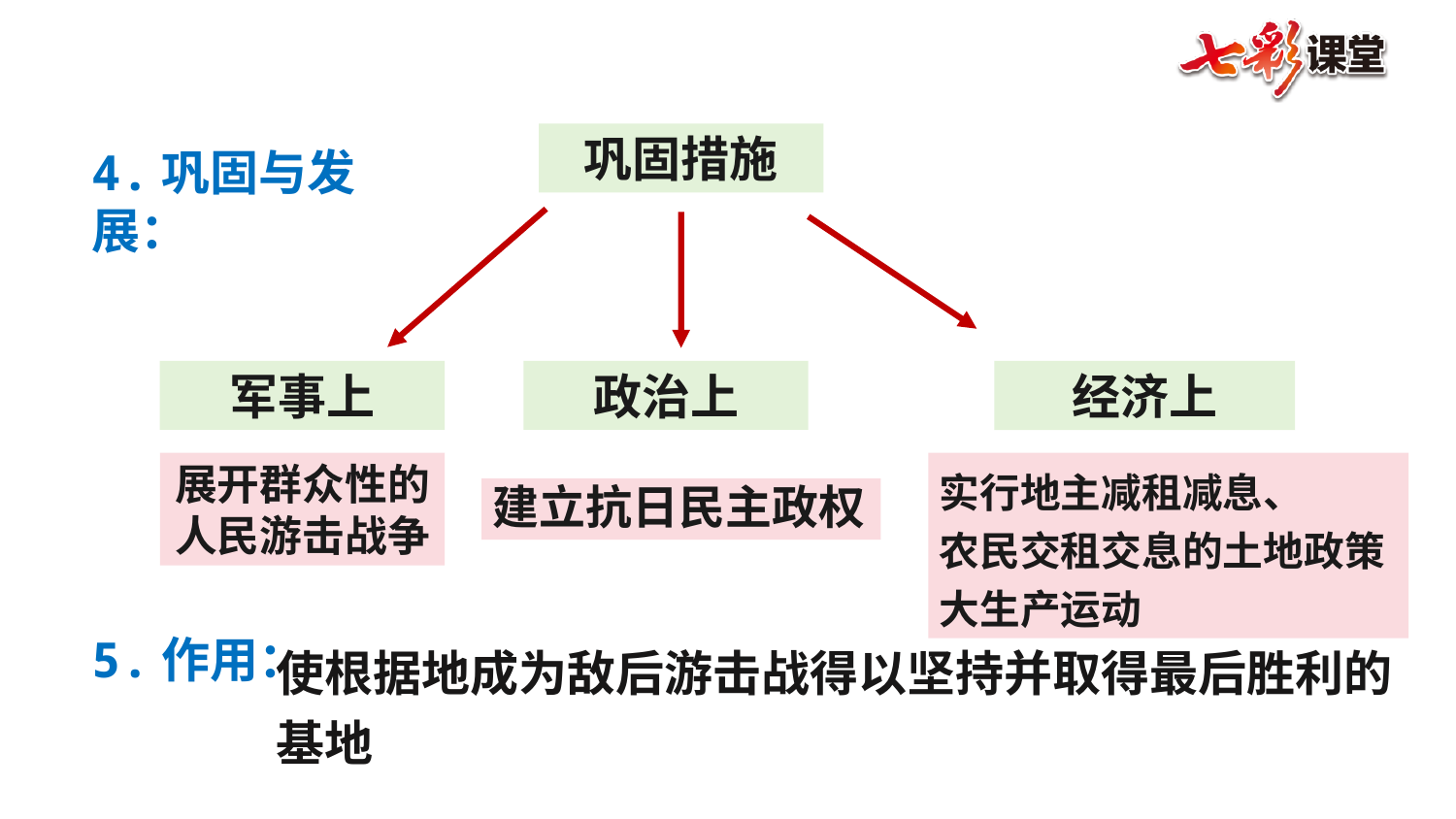

巩固措施
4.巩固与发展：

军事上
政治上
经济上
展开群众性的人民游击战争
实行地主减租减息、
农民交租交息的土地政策大生产运动
建立抗日民主政权
5.作用：
使根据地成为敌后游击战得以坚持并取得最后胜利的基地